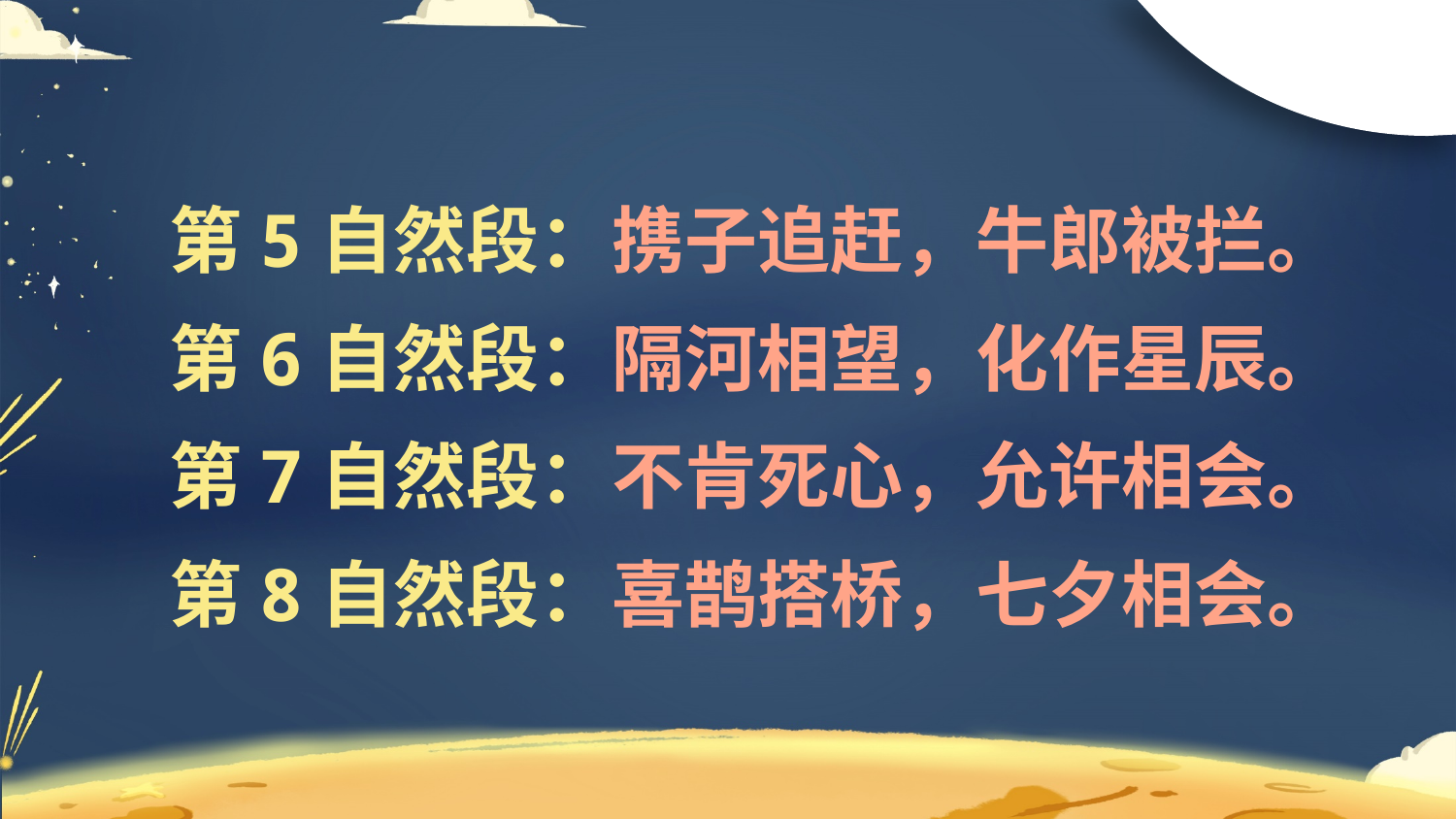

第5自然段：携子追赶，牛郎被拦。
第6自然段：隔河相望，化作星辰。
第7自然段：不肯死心，允许相会。
第8自然段：喜鹊搭桥，七夕相会。